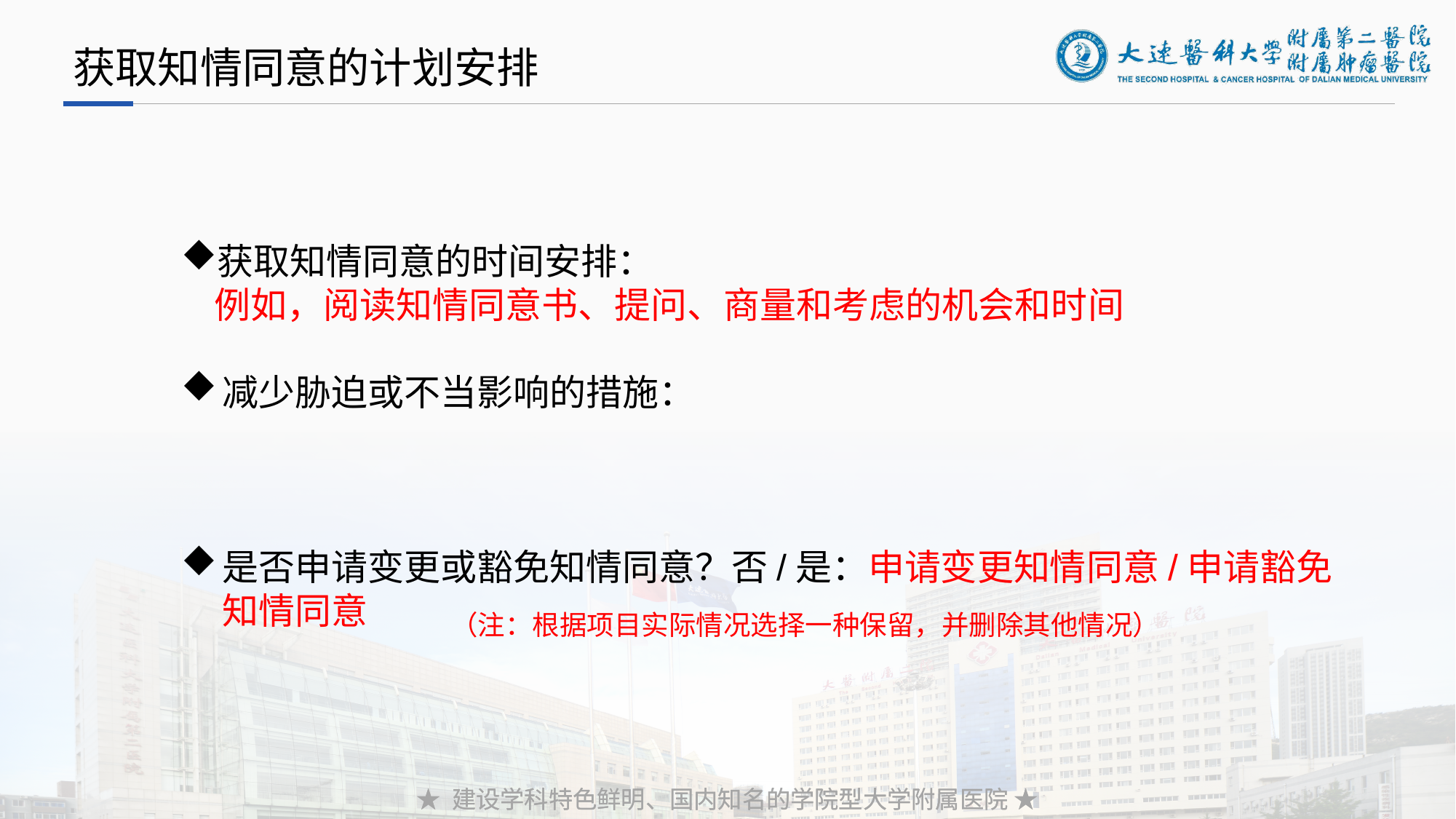

获取知情同意的计划安排
获取知情同意的时间安排：
   例如，阅读知情同意书、提问、商量和考虑的机会和时间

减少胁迫或不当影响的措施：

是否申请变更或豁免知情同意？否/是：申请变更知情同意/申请豁免知情同意

（注：根据项目实际情况选择一种保留，并删除其他情况）

★ 建设学科特色鲜明、国内知名的学院型大学附属医院 ★